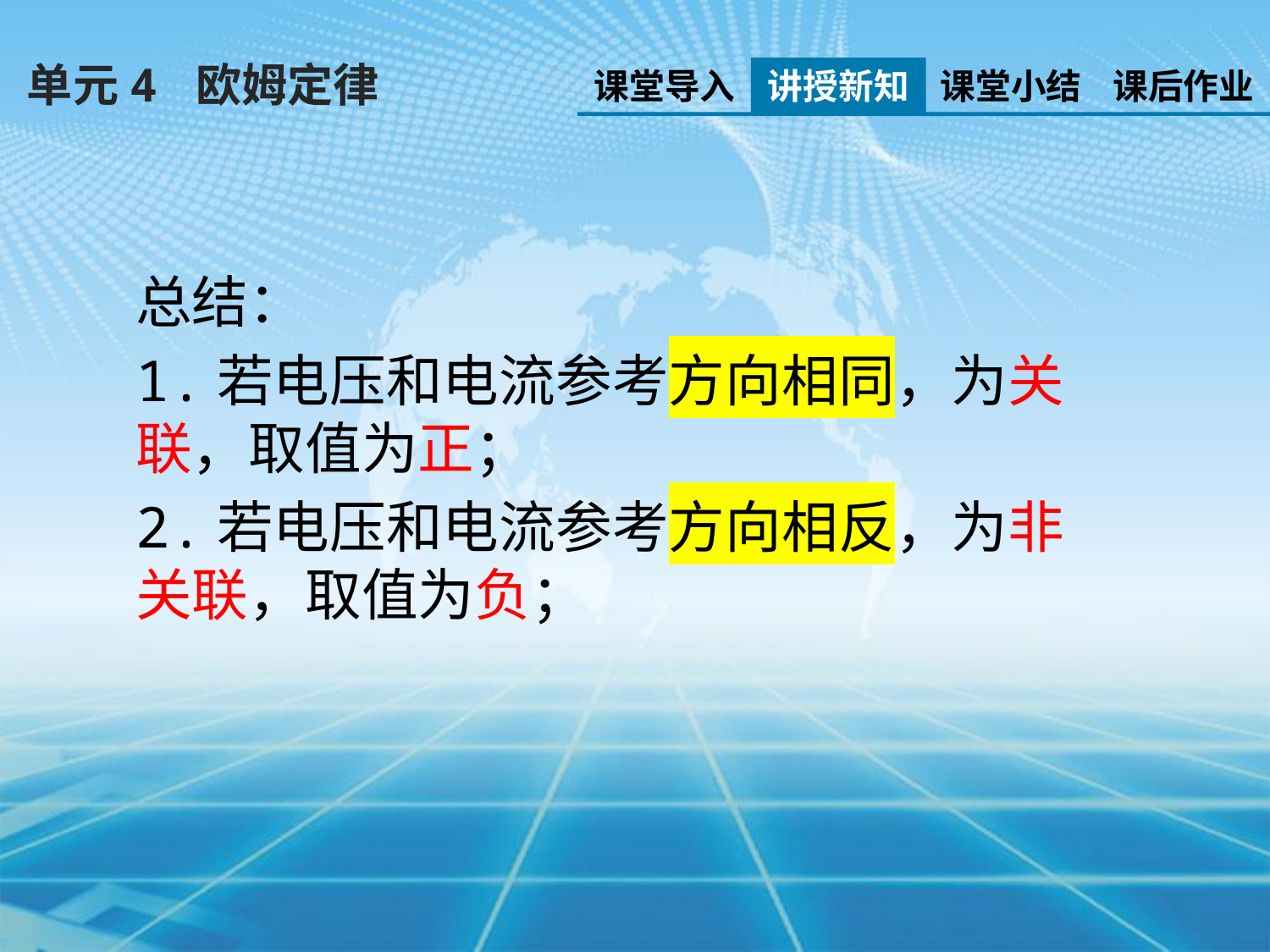

单元4 欧姆定律
课堂导入
讲授新知
课堂小结
课后作业
总结：
1.若电压和电流参考方向相同，为关联，取值为正；
2.若电压和电流参考方向相反，为非关联，取值为负；